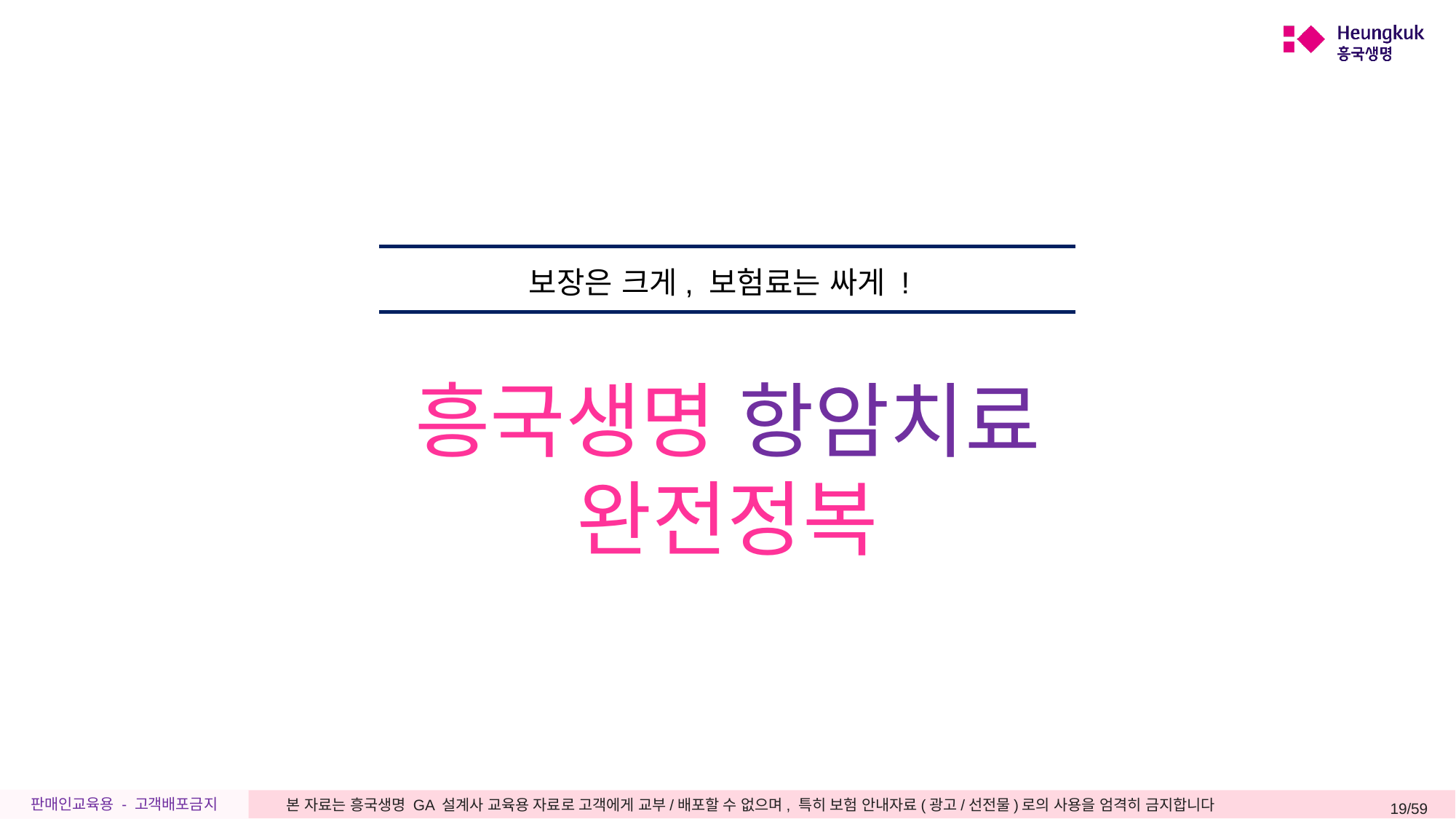

흥국생명 항암치료
완전정복
보장은 크게, 보험료는 싸게 !
19/59